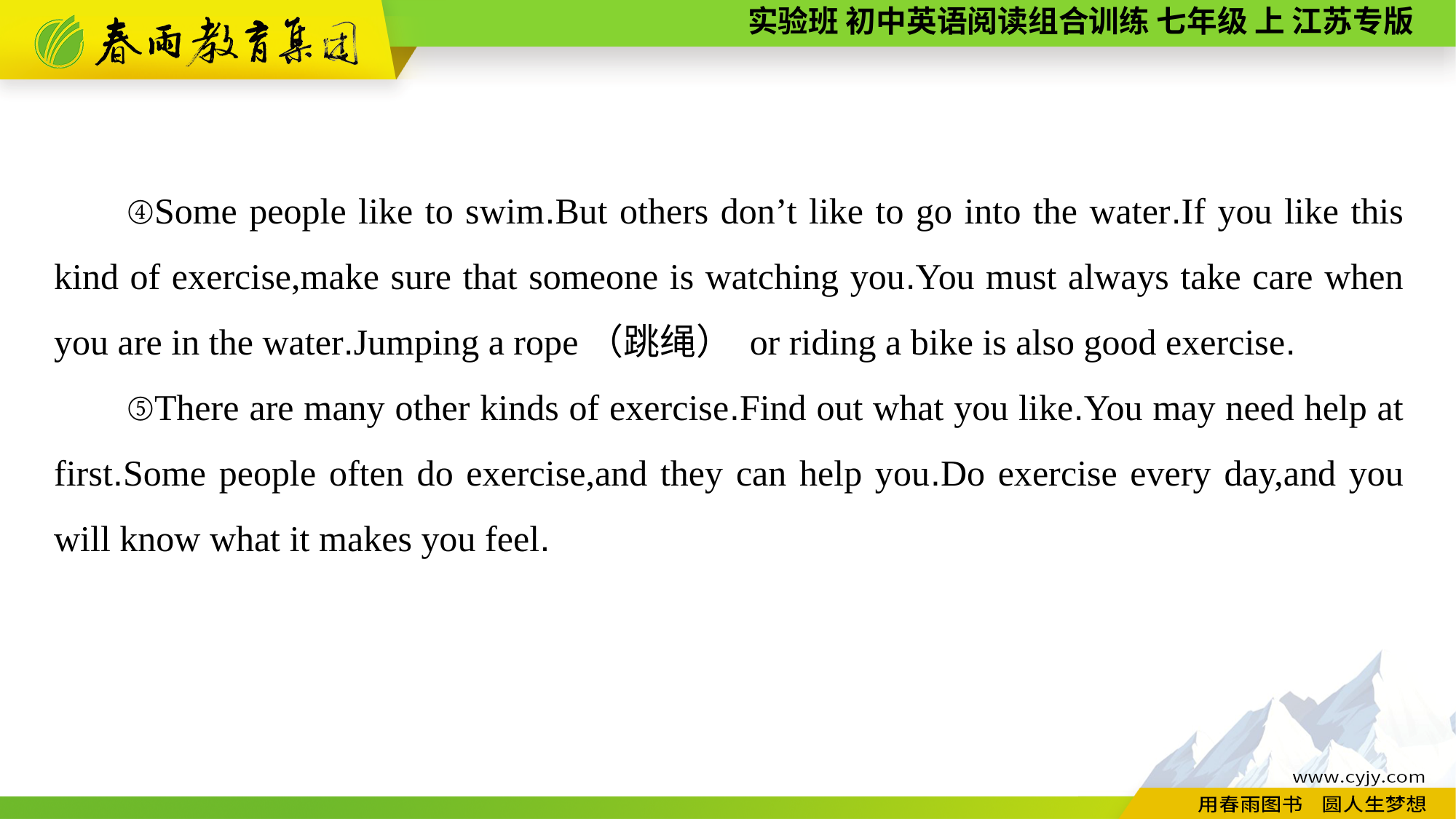

④Some people like to swim.But others don’t like to go into the water.If you like this kind of exercise,make sure that someone is watching you.You must always take care when you are in the water.Jumping a rope（跳绳） or riding a bike is also good exercise.
⑤There are many other kinds of exercise.Find out what you like.You may need help at first.Some people often do exercise,and they can help you.Do exercise every day,and you will know what it makes you feel.